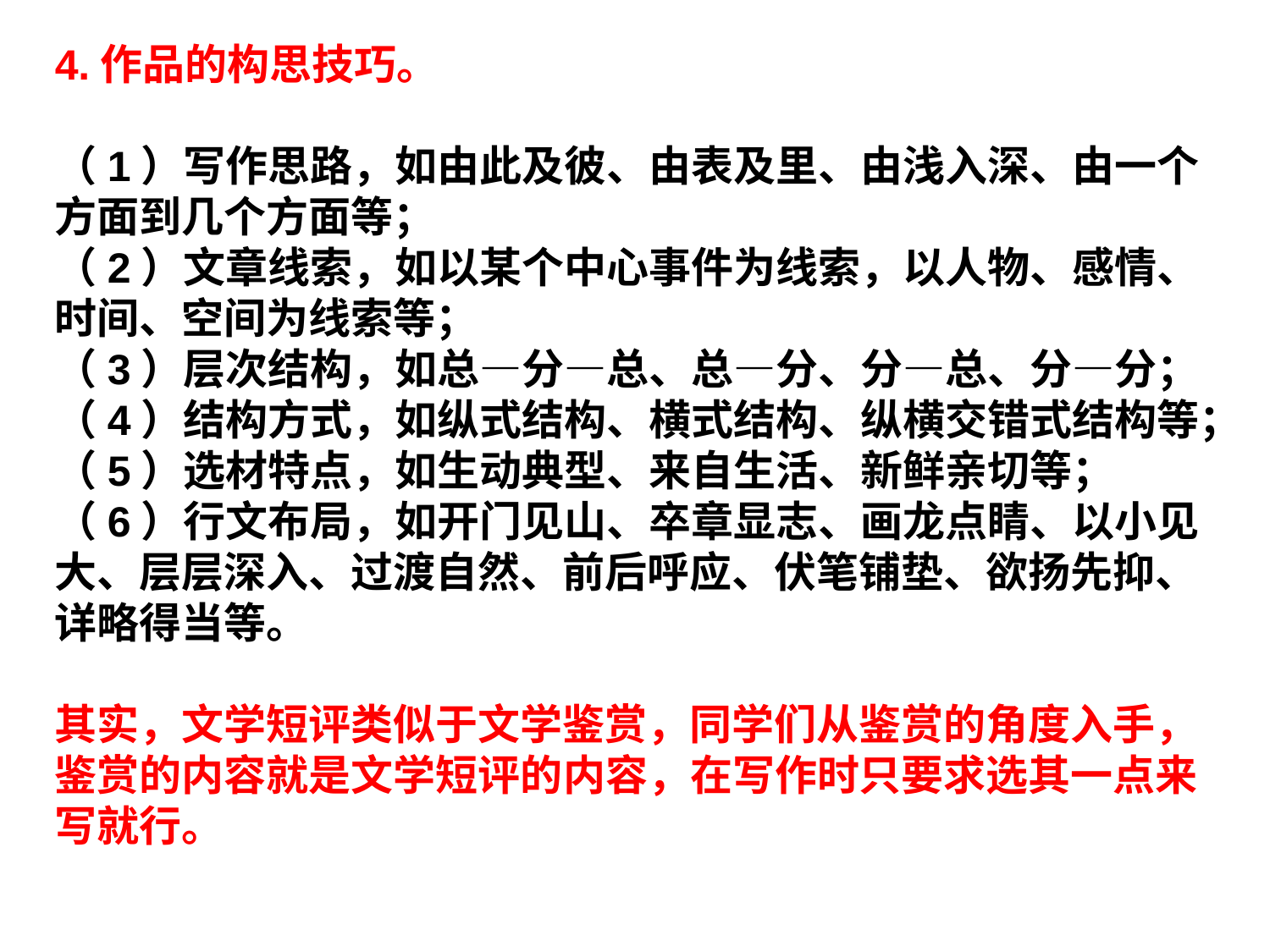

4.作品的构思技巧。

（1）写作思路，如由此及彼、由表及里、由浅入深、由一个方面到几个方面等；
（2）文章线索，如以某个中心事件为线索，以人物、感情、时间、空间为线索等；
（3）层次结构，如总—分—总、总—分、分—总、分—分；
（4）结构方式，如纵式结构、横式结构、纵横交错式结构等；
（5）选材特点，如生动典型、来自生活、新鲜亲切等；
（6）行文布局，如开门见山、卒章显志、画龙点睛、以小见大、层层深入、过渡自然、前后呼应、伏笔铺垫、欲扬先抑、详略得当等。

其实，文学短评类似于文学鉴赏，同学们从鉴赏的角度入手，鉴赏的内容就是文学短评的内容，在写作时只要求选其一点来写就行。